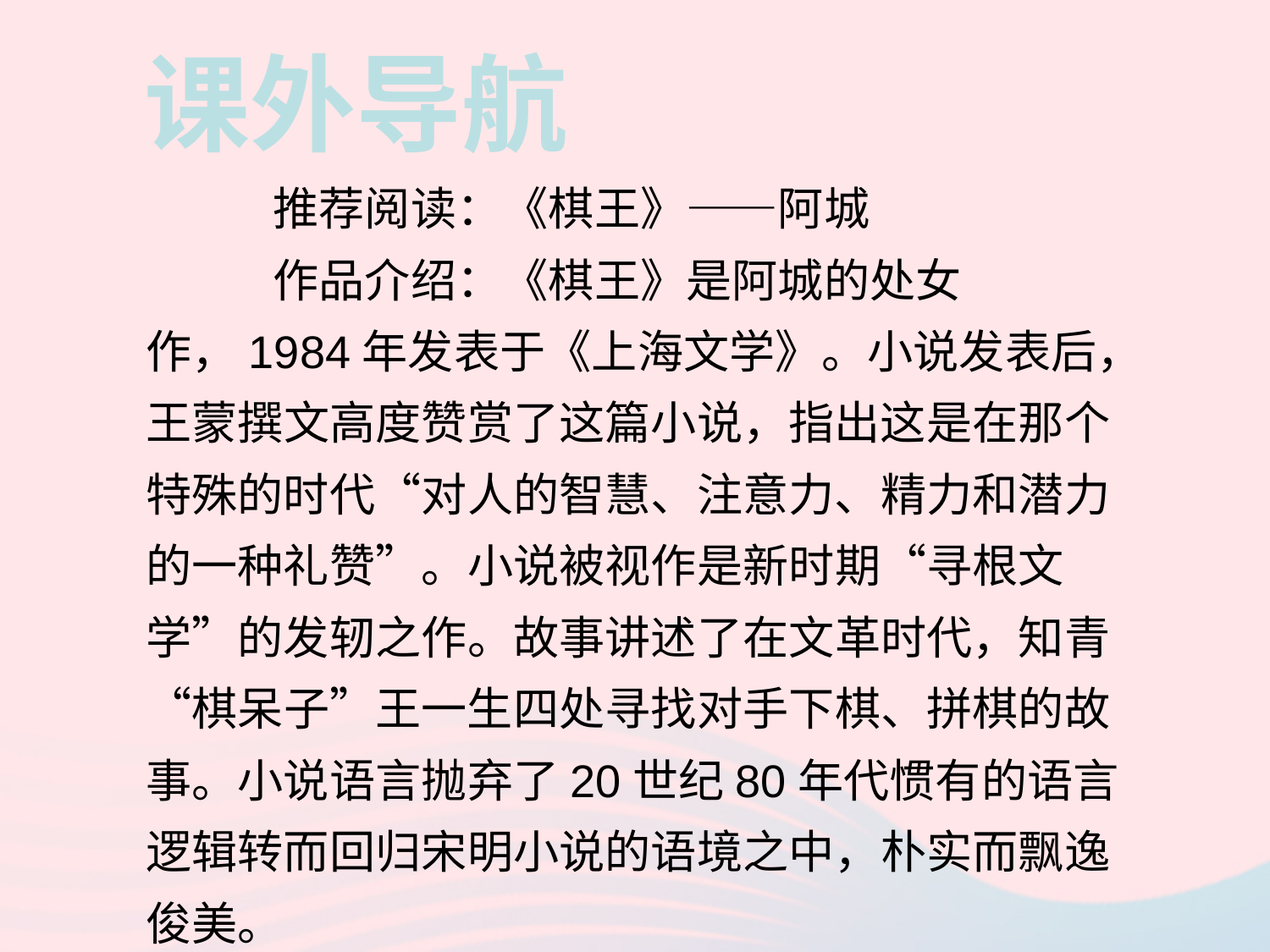

课外导航
	推荐阅读：《棋王》——阿城
	作品介绍：《棋王》是阿城的处女作，1984年发表于《上海文学》。小说发表后，王蒙撰文高度赞赏了这篇小说，指出这是在那个特殊的时代“对人的智慧、注意力、精力和潜力的一种礼赞”。小说被视作是新时期“寻根文学”的发轫之作。故事讲述了在文革时代，知青“棋呆子”王一生四处寻找对手下棋、拼棋的故事。小说语言抛弃了20世纪80年代惯有的语言逻辑转而回归宋明小说的语境之中，朴实而飘逸俊美。